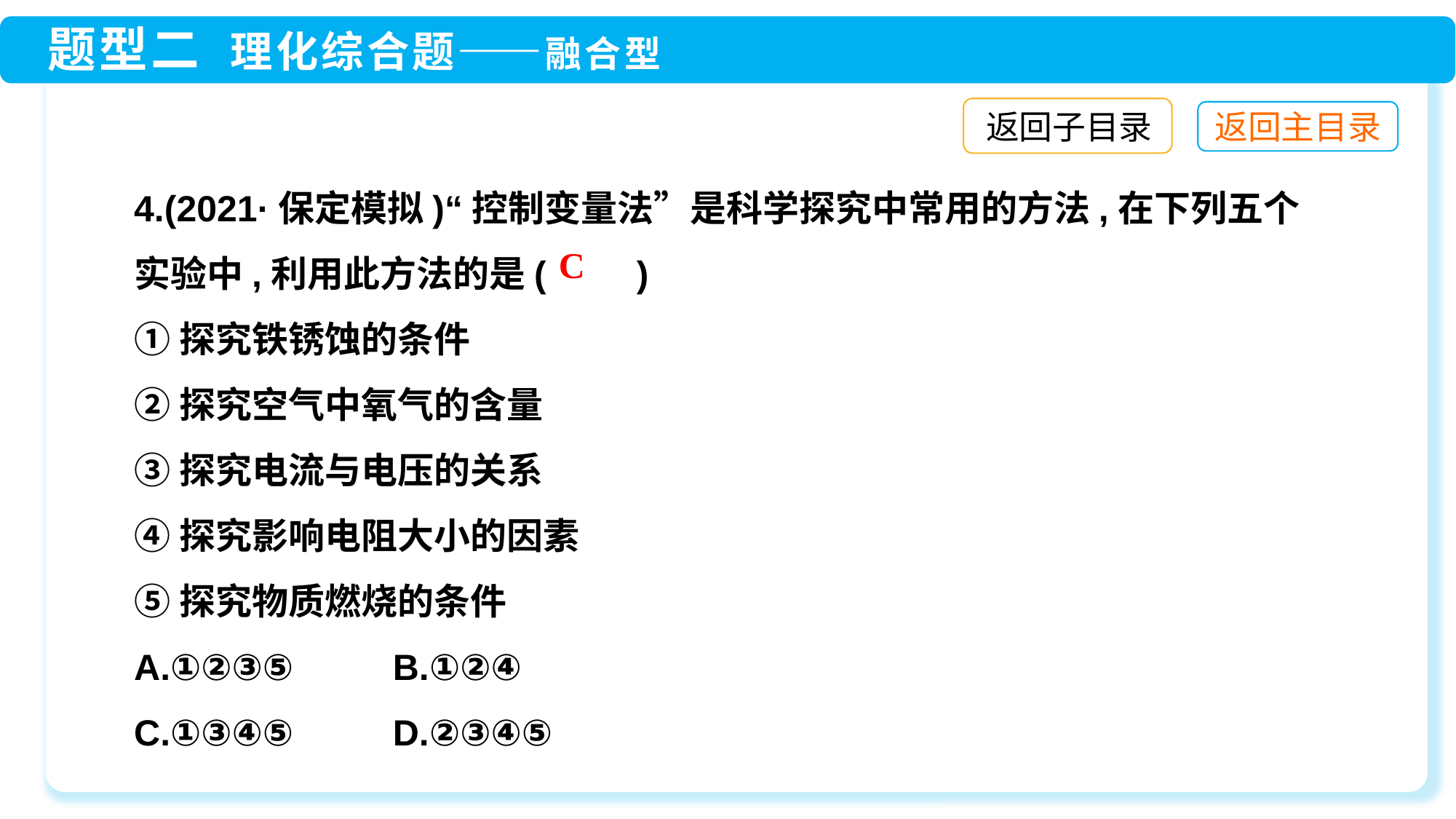

返回子目录
4.(2021·保定模拟)“控制变量法”是科学探究中常用的方法,在下列五个实验中,利用此方法的是(　　)
①探究铁锈蚀的条件
②探究空气中氧气的含量
③探究电流与电压的关系
④探究影响电阻大小的因素
⑤探究物质燃烧的条件
A.①②③⑤	    B.①②④
C.①③④⑤	    D.②③④⑤
C